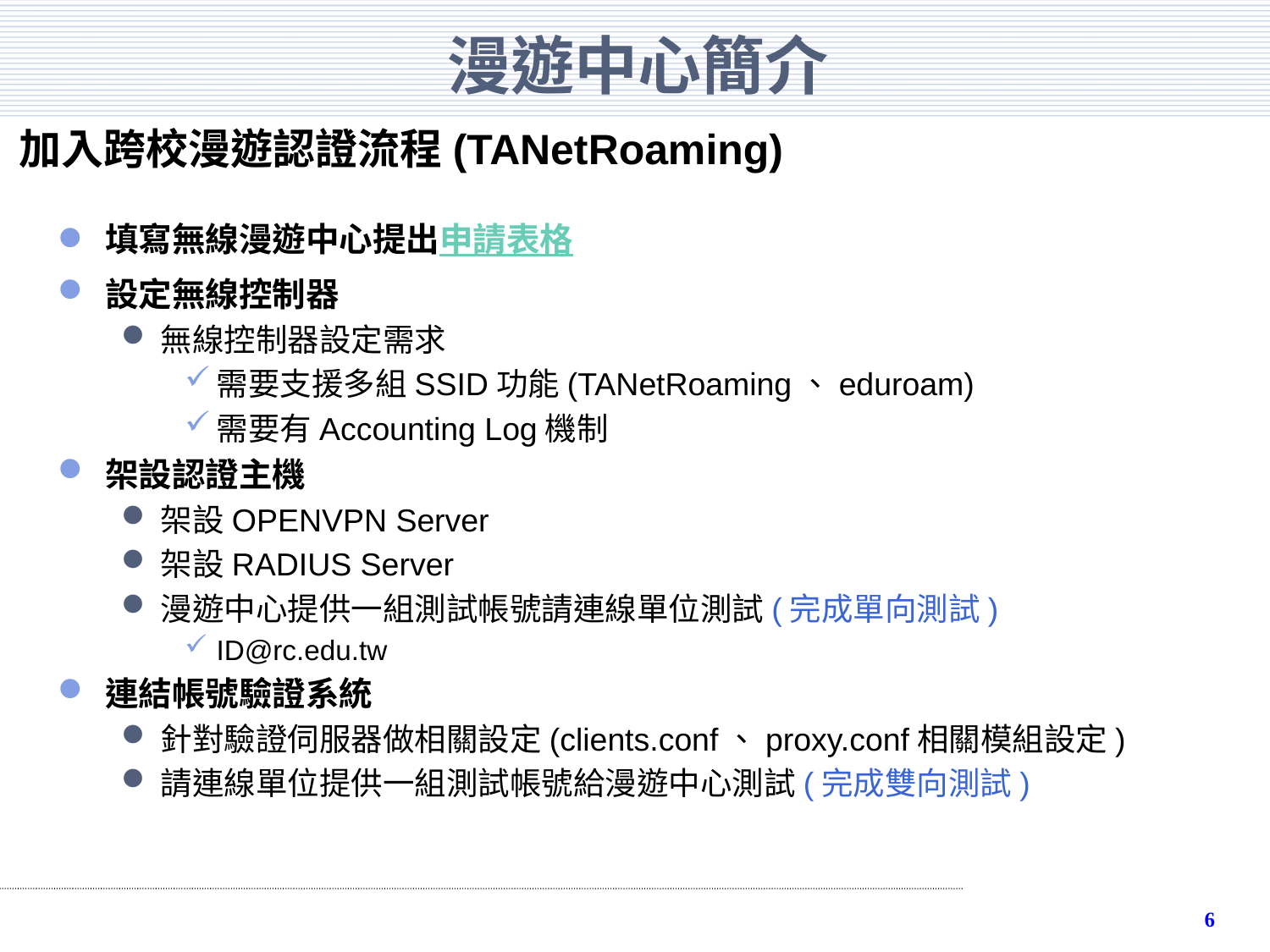

# 漫遊中心簡介
加入跨校漫遊認證流程(TANetRoaming)

填寫無線漫遊中心提出申請表格
設定無線控制器
無線控制器設定需求
需要支援多組SSID功能(TANetRoaming、eduroam)
需要有Accounting Log機制
架設認證主機
架設OPENVPN Server
架設RADIUS Server
漫遊中心提供一組測試帳號請連線單位測試(完成單向測試)
ID@rc.edu.tw
連結帳號驗證系統
針對驗證伺服器做相關設定(clients.conf、proxy.conf相關模組設定)
請連線單位提供一組測試帳號給漫遊中心測試(完成雙向測試)

6